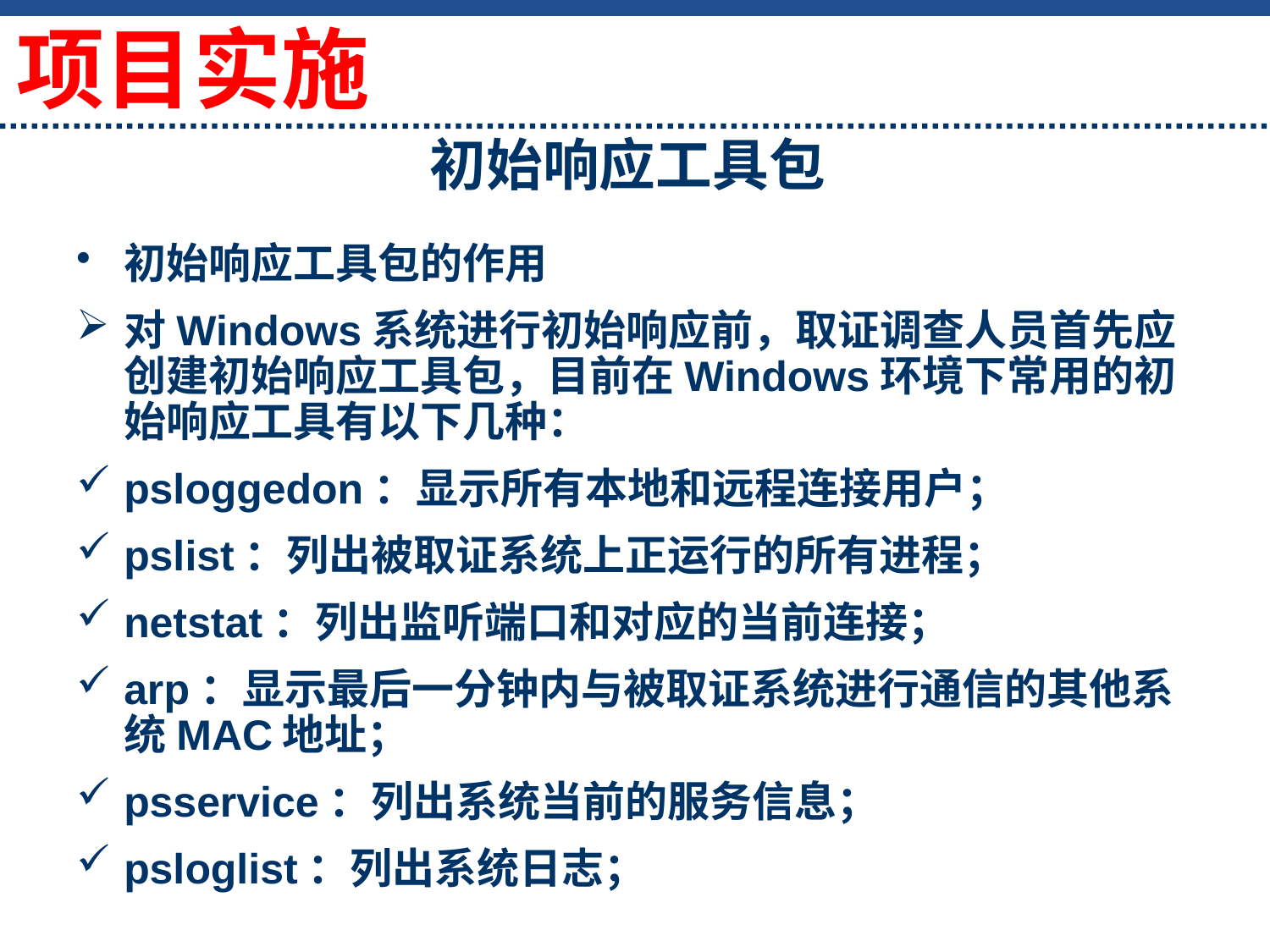

初始响应工具包
项目实施
初始响应工具包的作用
对Windows系统进行初始响应前，取证调查人员首先应创建初始响应工具包，目前在Windows环境下常用的初始响应工具有以下几种：
psloggedon：显示所有本地和远程连接用户；
pslist：列出被取证系统上正运行的所有进程；
netstat：列出监听端口和对应的当前连接；
arp：显示最后一分钟内与被取证系统进行通信的其他系统MAC地址；
psservice：列出系统当前的服务信息；
psloglist：列出系统日志；